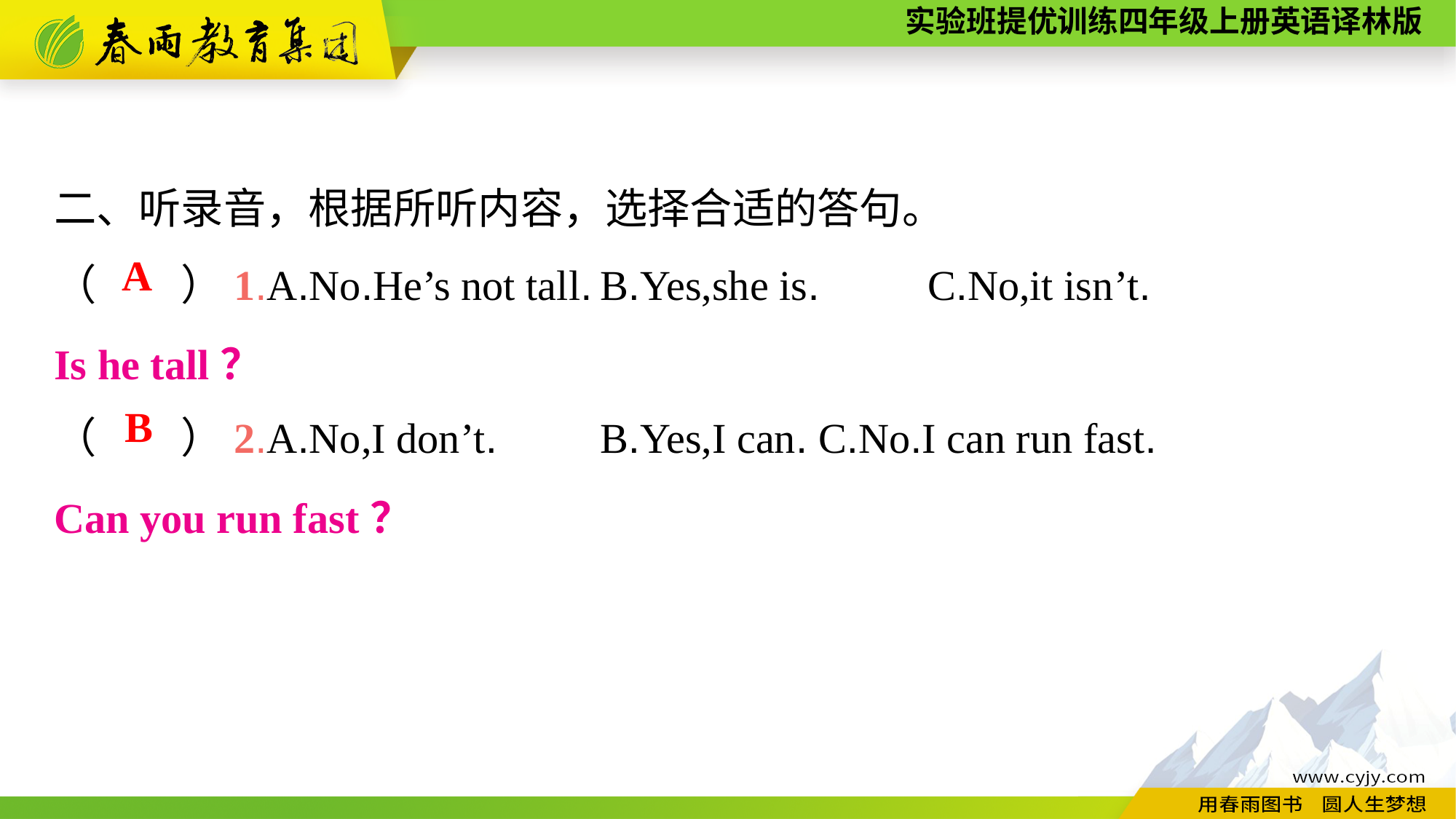

二、听录音，根据所听内容，选择合适的答句。
（　　）1.A.No.He’s not tall.	B.Yes,she is.	C.No,it isn’t.

（　　）2.A.No,I don’t.	B.Yes,I can.	C.No.I can run fast.
A
Is he tall？
B
Can you run fast？